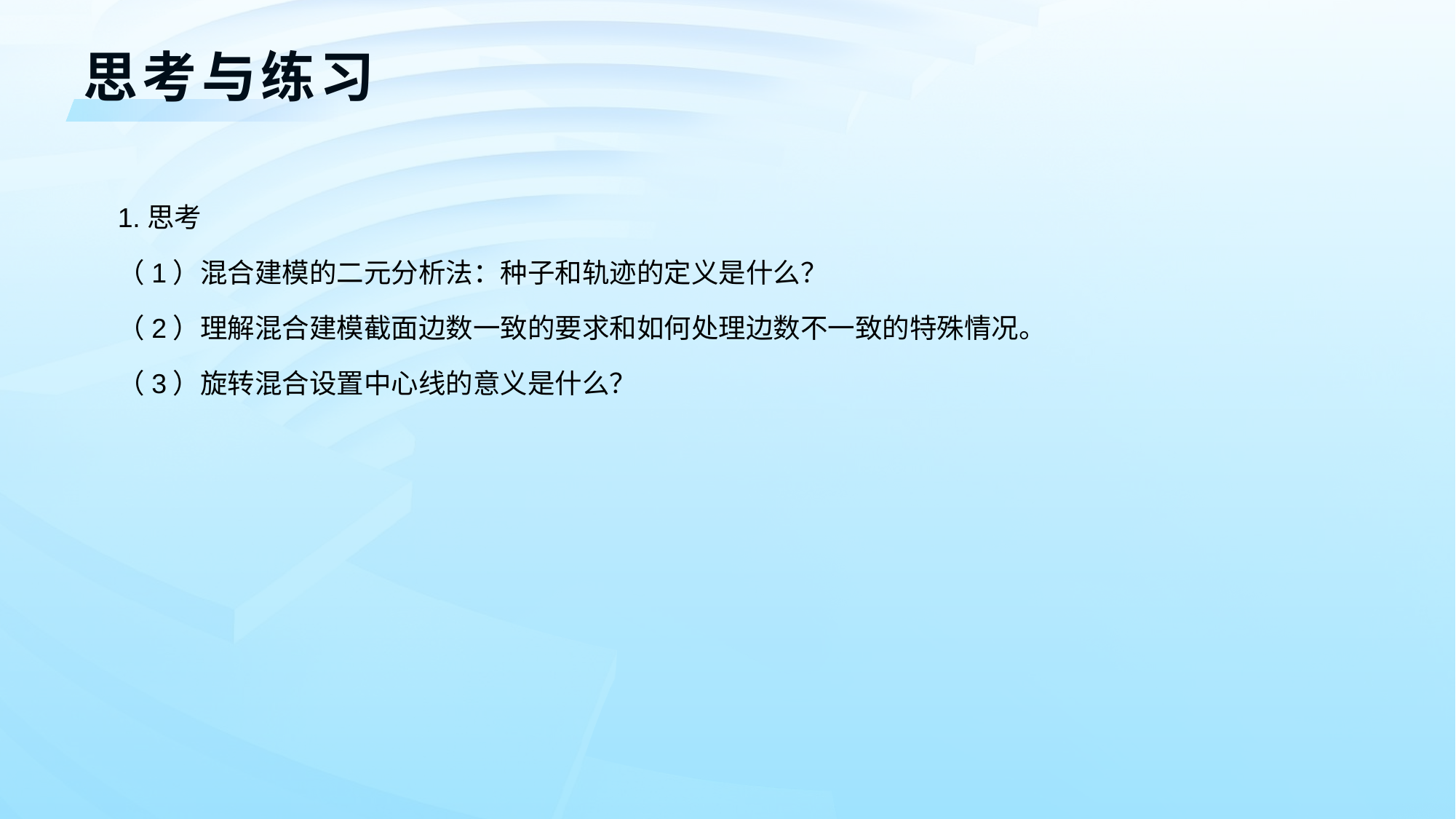

思考与练习
1.思考
（1）混合建模的二元分析法：种子和轨迹的定义是什么？
（2）理解混合建模截面边数一致的要求和如何处理边数不一致的特殊情况。
（3）旋转混合设置中心线的意义是什么？